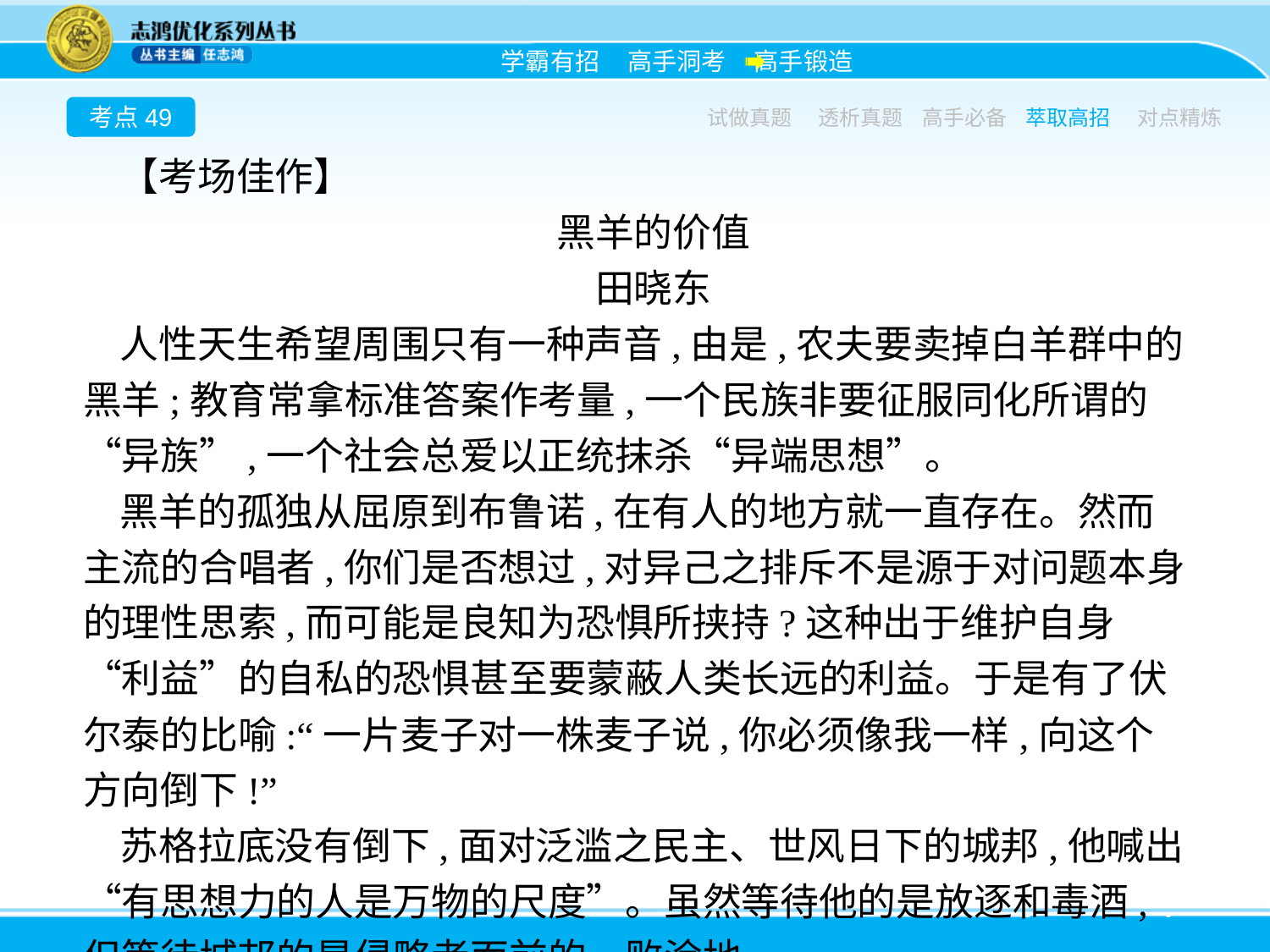

考点49
试做真题
透析真题
高手必备
萃取高招
对点精炼
【考场佳作】
黑羊的价值
田晓东
人性天生希望周围只有一种声音,由是,农夫要卖掉白羊群中的黑羊;教育常拿标准答案作考量,一个民族非要征服同化所谓的“异族”,一个社会总爱以正统抹杀“异端思想”。
黑羊的孤独从屈原到布鲁诺,在有人的地方就一直存在。然而主流的合唱者,你们是否想过,对异己之排斥不是源于对问题本身的理性思索,而可能是良知为恐惧所挟持?这种出于维护自身“利益”的自私的恐惧甚至要蒙蔽人类长远的利益。于是有了伏尔泰的比喻:“一片麦子对一株麦子说,你必须像我一样,向这个方向倒下!”
苏格拉底没有倒下,面对泛滥之民主、世风日下的城邦,他喊出“有思想力的人是万物的尺度”。虽然等待他的是放逐和毒酒,但等待城邦的是侵略者面前的一败涂地。